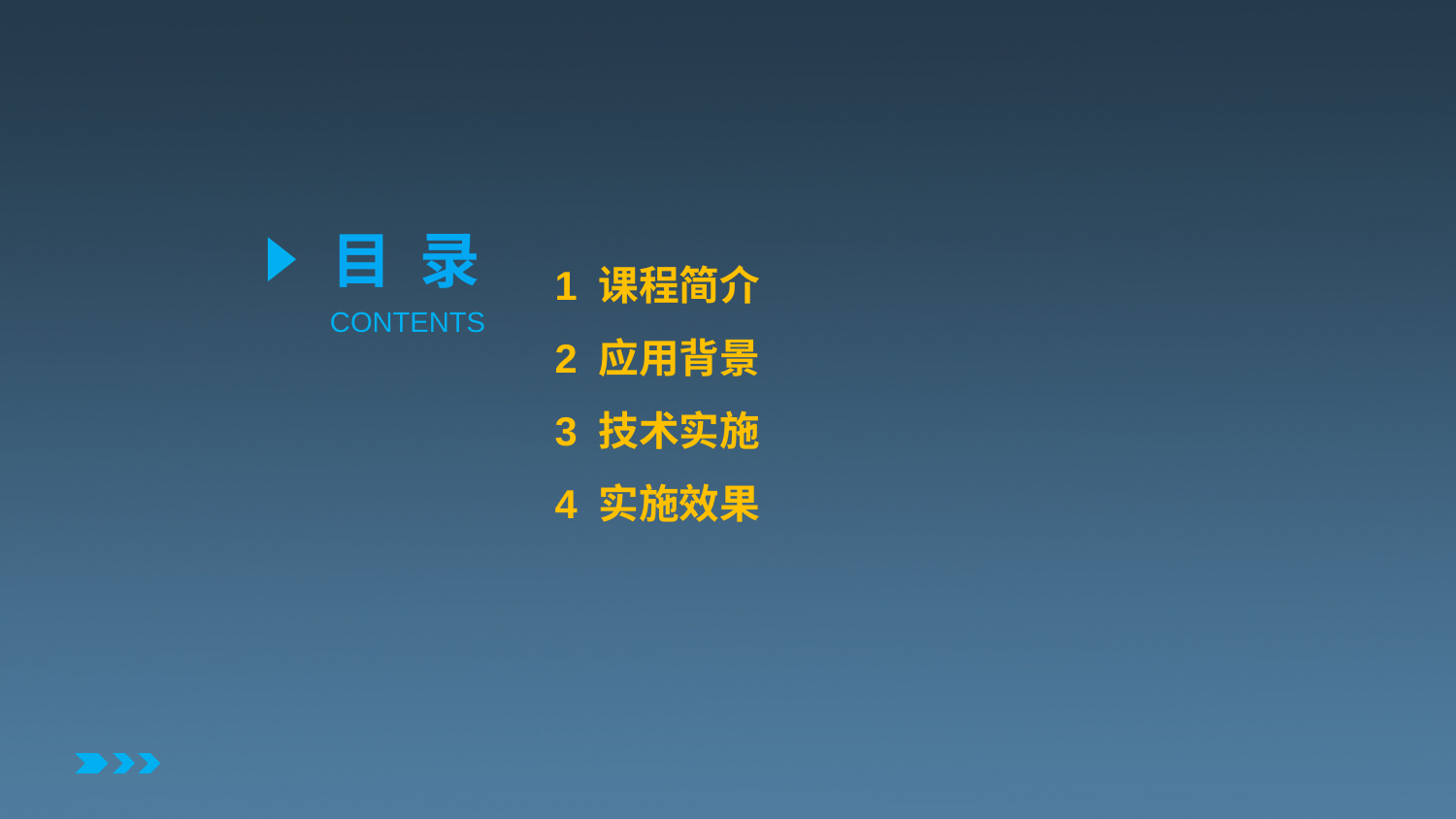

# 1 课程简介 2 应用背景 3 技术实施 4 实施效果